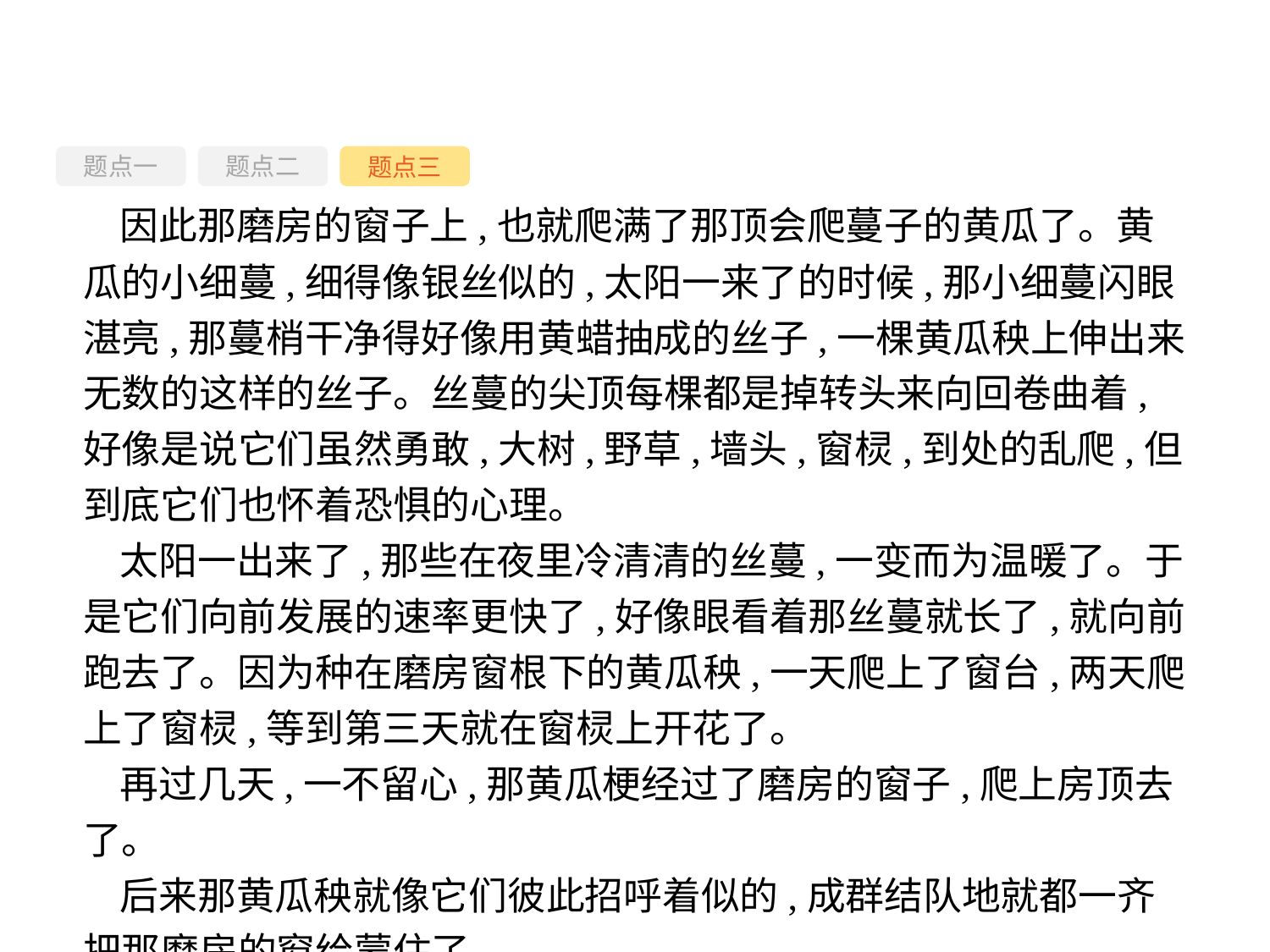

题点一
题点三
题点二
因此那磨房的窗子上,也就爬满了那顶会爬蔓子的黄瓜了。黄瓜的小细蔓,细得像银丝似的,太阳一来了的时候,那小细蔓闪眼湛亮,那蔓梢干净得好像用黄蜡抽成的丝子,一棵黄瓜秧上伸出来无数的这样的丝子。丝蔓的尖顶每棵都是掉转头来向回卷曲着,好像是说它们虽然勇敢,大树,野草,墙头,窗棂,到处的乱爬,但到底它们也怀着恐惧的心理。
太阳一出来了,那些在夜里冷清清的丝蔓,一变而为温暖了。于是它们向前发展的速率更快了,好像眼看着那丝蔓就长了,就向前跑去了。因为种在磨房窗根下的黄瓜秧,一天爬上了窗台,两天爬上了窗棂,等到第三天就在窗棂上开花了。
再过几天,一不留心,那黄瓜梗经过了磨房的窗子,爬上房顶去了。
后来那黄瓜秧就像它们彼此招呼着似的,成群结队地就都一齐把那磨房的窗给蒙住了。
-116-